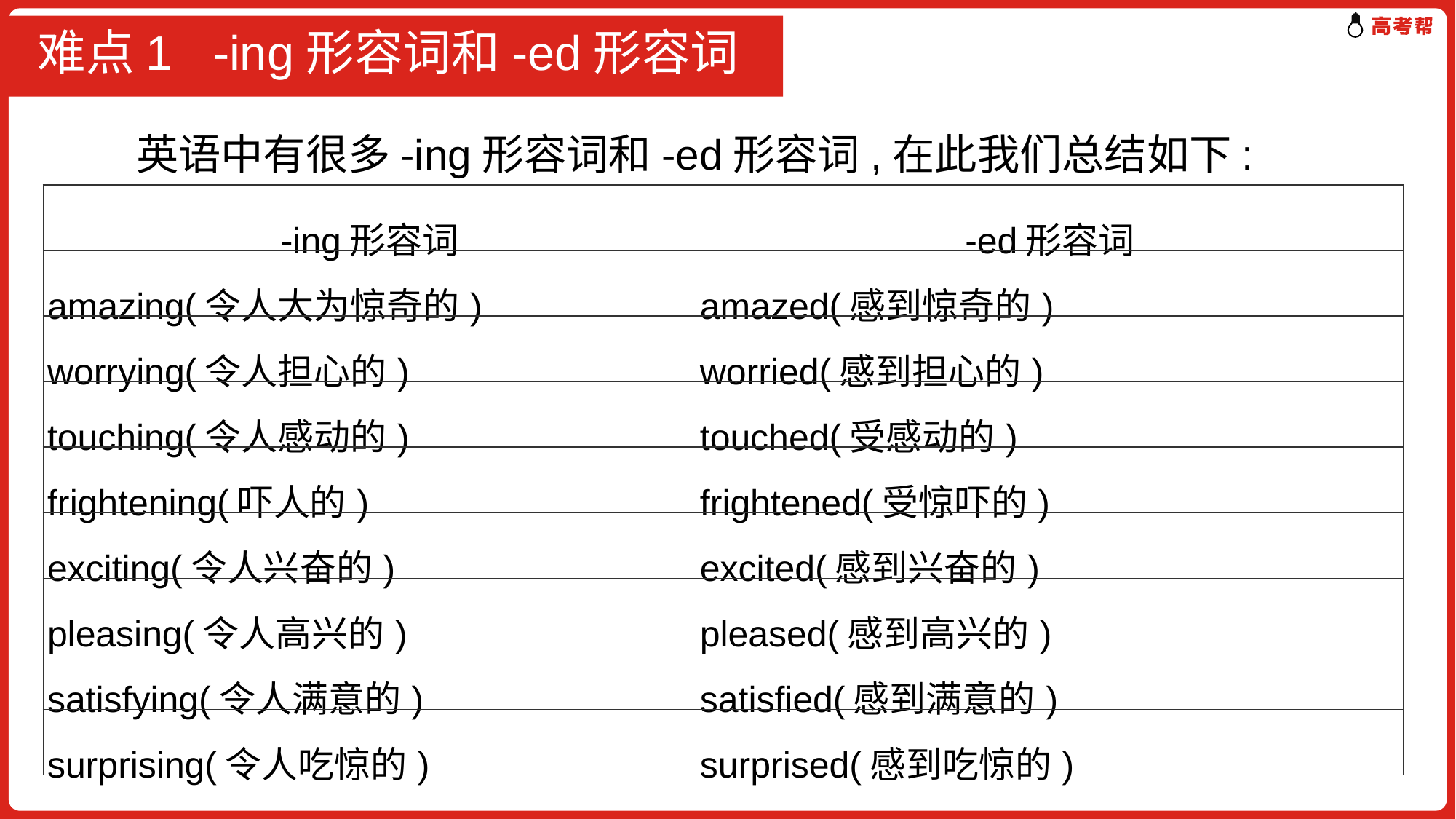

# 难点1   -ing形容词和-ed形容词
        英语中有很多-ing形容词和-ed形容词,在此我们总结如下:
| -ing形容词 | -ed形容词 |
| --- | --- |
| amazing(令人大为惊奇的) | amazed(感到惊奇的) |
| worrying(令人担心的) | worried(感到担心的) |
| touching(令人感动的) | touched(受感动的) |
| frightening(吓人的) | frightened(受惊吓的) |
| exciting(令人兴奋的) | excited(感到兴奋的) |
| pleasing(令人高兴的) | pleased(感到高兴的) |
| satisfying(令人满意的) | satisfied(感到满意的) |
| surprising(令人吃惊的) | surprised(感到吃惊的) |